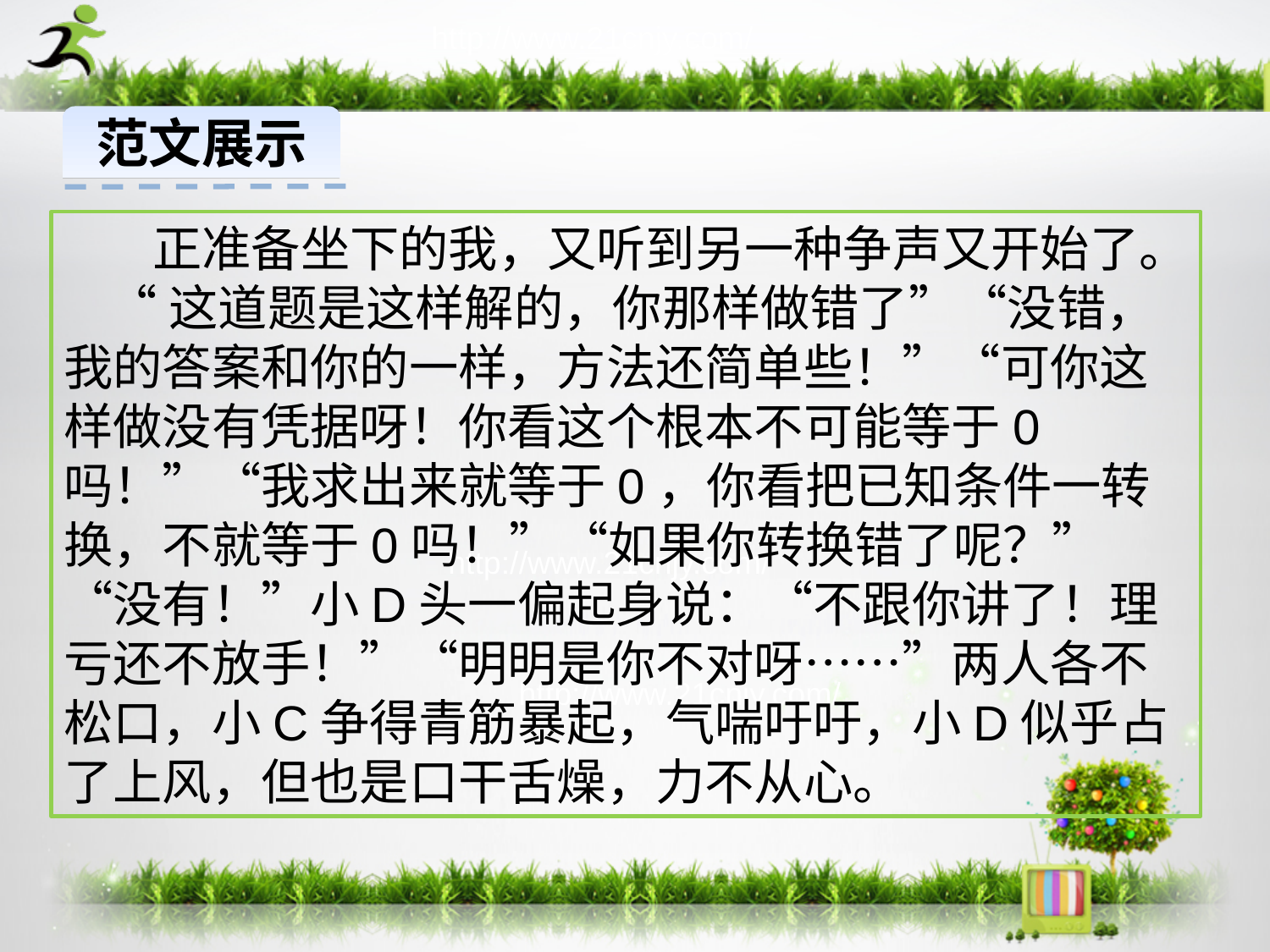

范文展示

       正准备坐下的我，又听到另一种争声又开始了。
    “这道题是这样解的，你那样做错了”“没错，我的答案和你的一样，方法还简单些！”“可你这
样做没有凭据呀！你看这个根本不可能等于0
吗！”“我求出来就等于0，你看把已知条件一转换，不就等于0吗！”“如果你转换错了呢？”“没有！”小D头一偏起身说：“不跟你讲了！理亏还不放手！”“明明是你不对呀……”两人各不松口，小C争得青筋暴起，气喘吁吁，小D似乎占了上风，但也是口干舌燥，力不从心。